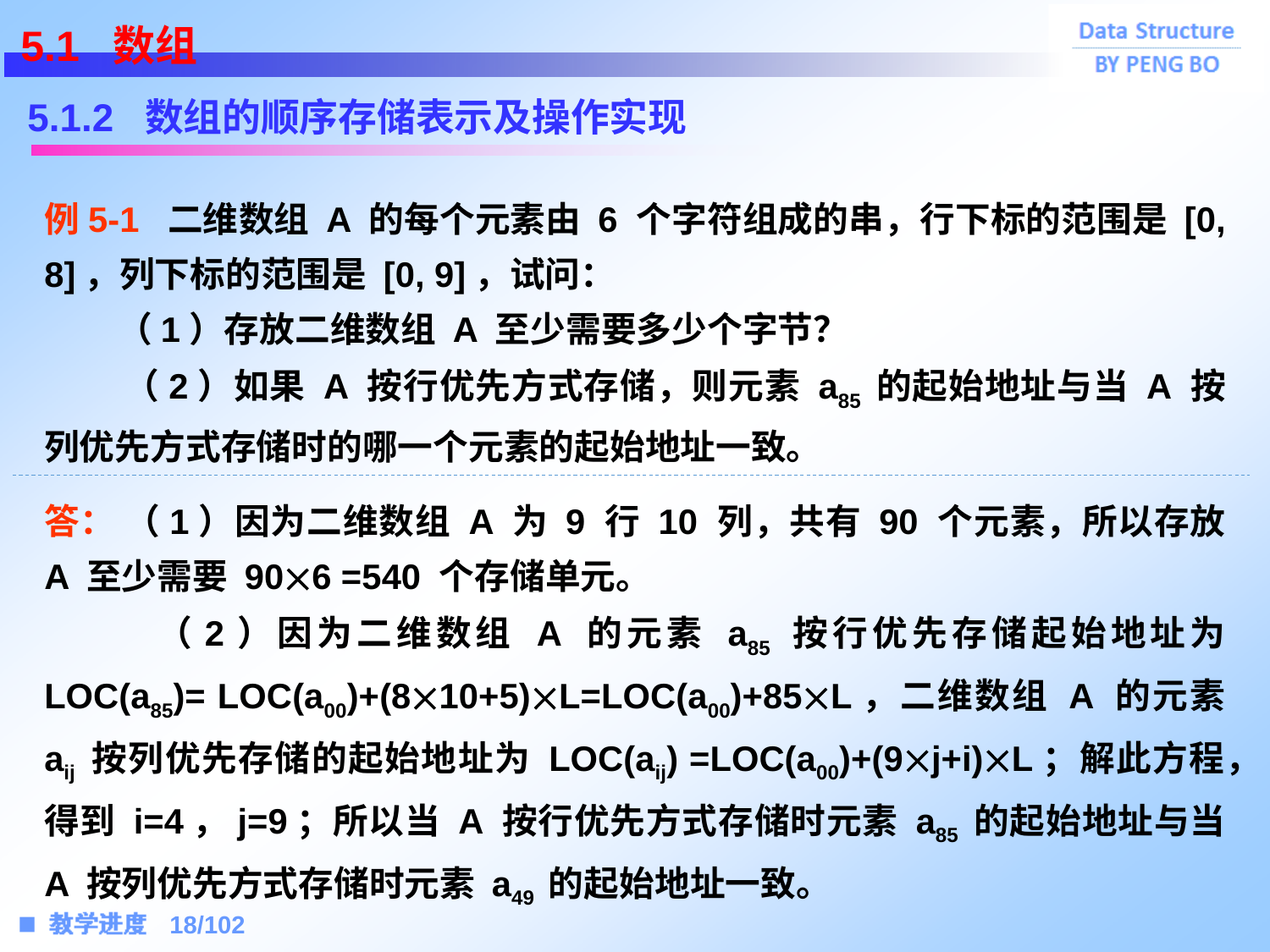

5.1  数组

5.1.2  数组的顺序存储表示及操作实现

例5-1  二维数组 A 的每个元素由 6 个字符组成的串，行下标的范围是 [0, 8]，列下标的范围是 [0, 9]，试问：
        （1）存放二维数组 A 至少需要多少个字节？
        （2）如果 A 按行优先方式存储，则元素 a85 的起始地址与当 A 按列优先方式存储时的哪一个元素的起始地址一致。
答： （1）因为二维数组 A 为 9 行 10 列，共有 90 个元素，所以存放 A 至少需要 90×6 =540 个存储单元。
        （2）因为二维数组 A 的元素 a85 按行优先存储起始地址为 LOC(a85)= LOC(a00)+(8×10+5)×L=LOC(a00)+85×L，二维数组 A 的元素 aij 按列优先存储的起始地址为 LOC(aij) =LOC(a00)+(9×j+i)×L；解此方程，得到 i=4，j=9；所以当 A 按行优先方式存储时元素 a85 的起始地址与当 A 按列优先方式存储时元素 a49 的起始地址一致。